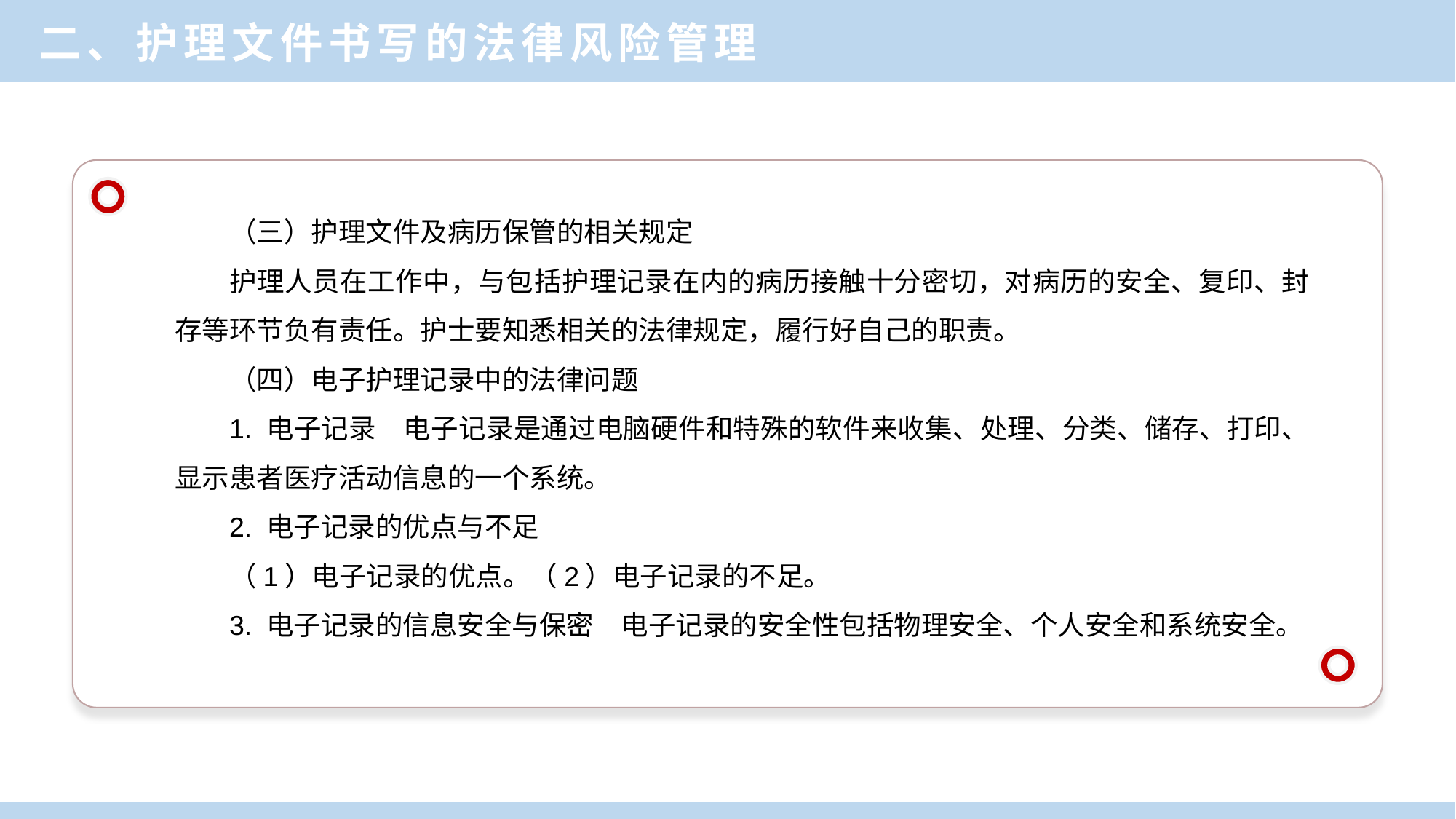

二、护理文件书写的法律风险管理

（三）护理文件及病历保管的相关规定
护理人员在工作中，与包括护理记录在内的病历接触十分密切，对病历的安全、复印、封存等环节负有责任。护士要知悉相关的法律规定，履行好自己的职责。
（四）电子护理记录中的法律问题
1. 电子记录　电子记录是通过电脑硬件和特殊的软件来收集、处理、分类、储存、打印、显示患者医疗活动信息的一个系统。
2. 电子记录的优点与不足
（1）电子记录的优点。（2）电子记录的不足。
3. 电子记录的信息安全与保密　电子记录的安全性包括物理安全、个人安全和系统安全。